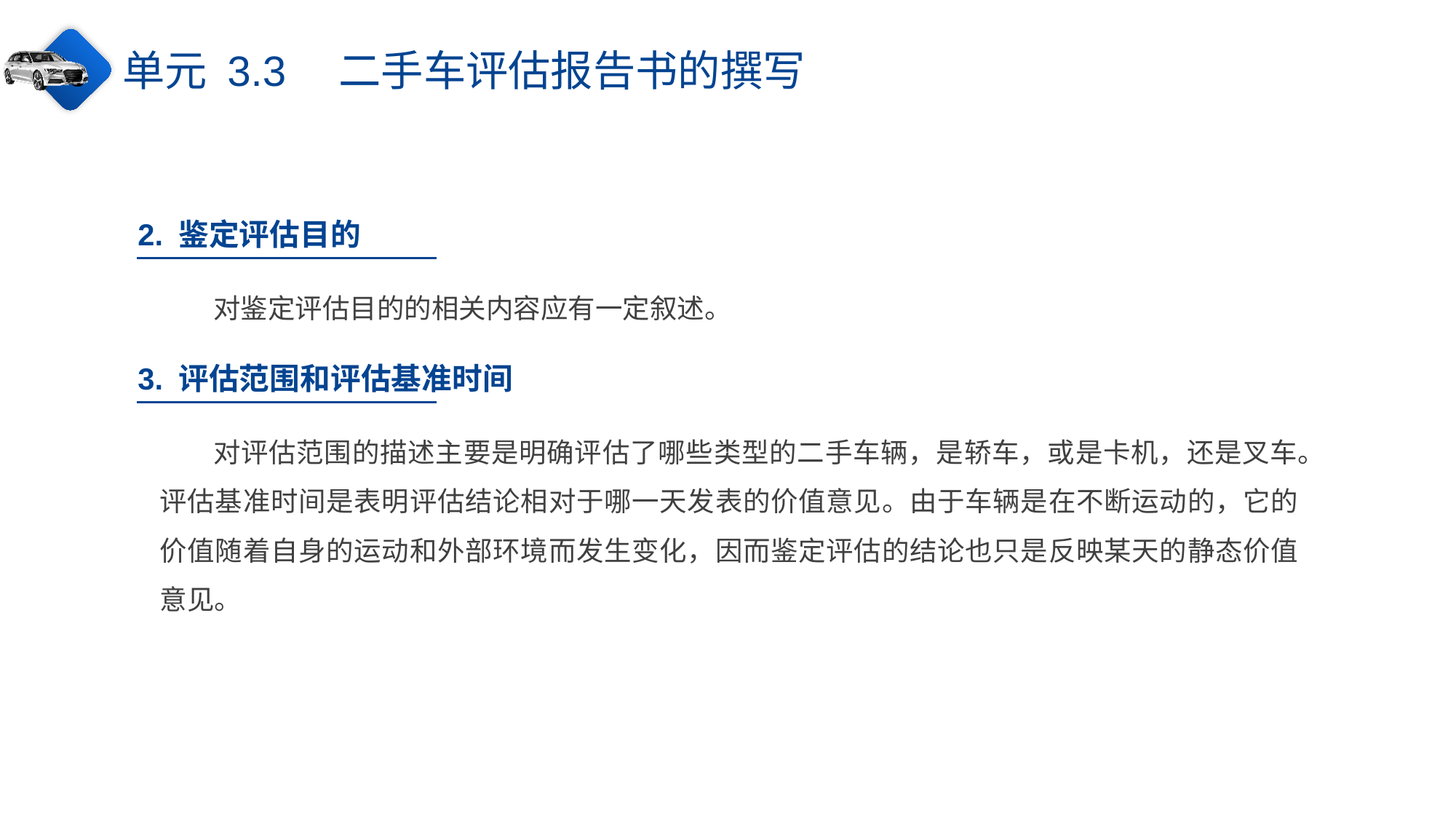

单元 3.3　二手车评估报告书的撰写
2. 鉴定评估目的
对鉴定评估目的的相关内容应有一定叙述。
3. 评估范围和评估基准时间
对评估范围的描述主要是明确评估了哪些类型的二手车辆，是轿车，或是卡机，还是叉车。评估基准时间是表明评估结论相对于哪一天发表的价值意见。由于车辆是在不断运动的，它的价值随着自身的运动和外部环境而发生变化，因而鉴定评估的结论也只是反映某天的静态价值意见。